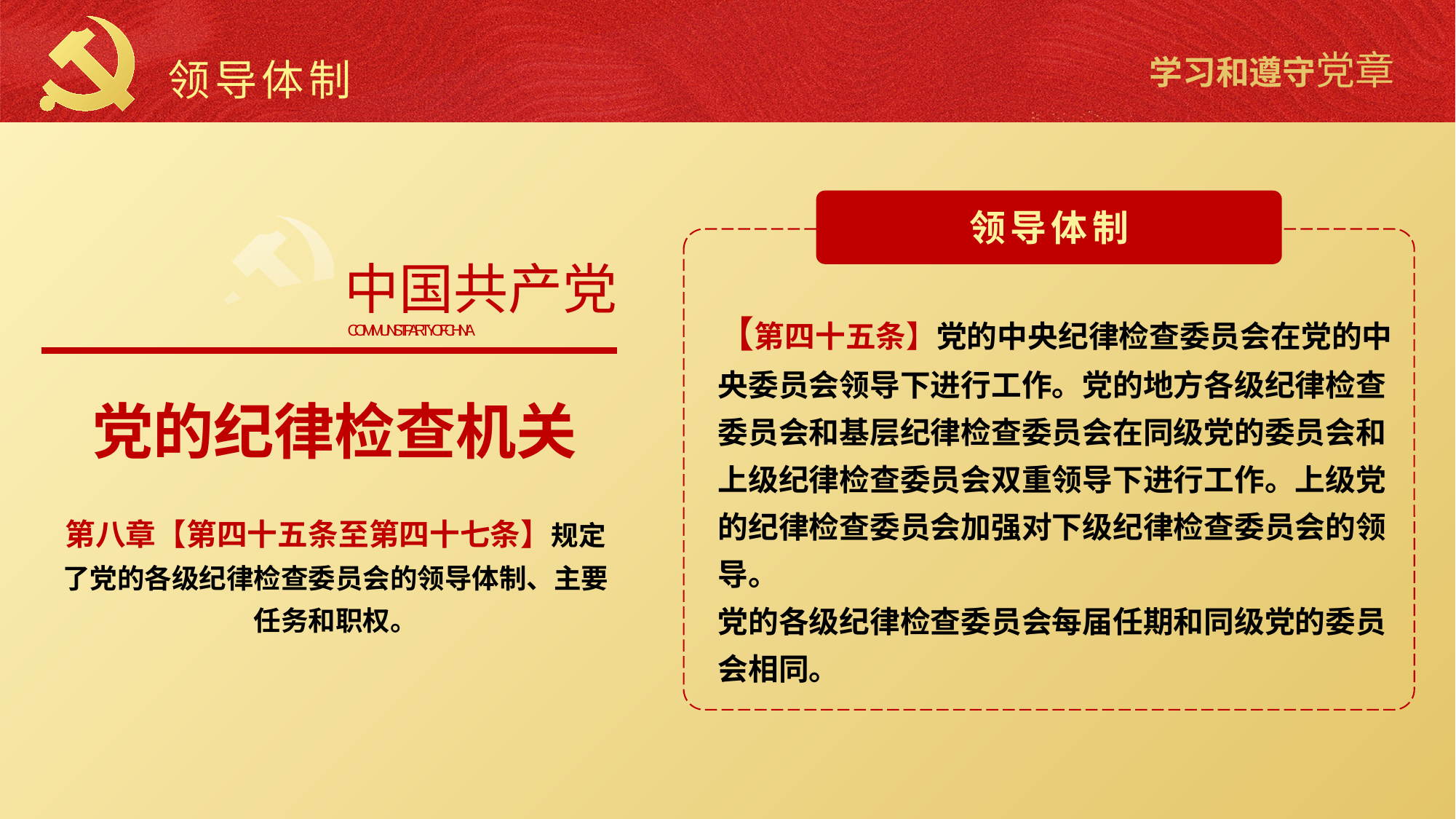

领导体制

领导体制

【第四十五条】党的中央纪律检查委员会在党的中央委员会领导下进行工作。党的地方各级纪律检查委员会和基层纪律检查委员会在同级党的委员会和上级纪律检查委员会双重领导下进行工作。上级党的纪律检查委员会加强对下级纪律检查委员会的领导。
党的各级纪律检查委员会每届任期和同级党的委员会相同。

中国共产党
COMMUNIST PARTY OF CHINA

党的纪律检查机关
第八章【第四十五条至第四十七条】规定了党的各级纪律检查委员会的领导体制、主要任务和职权。